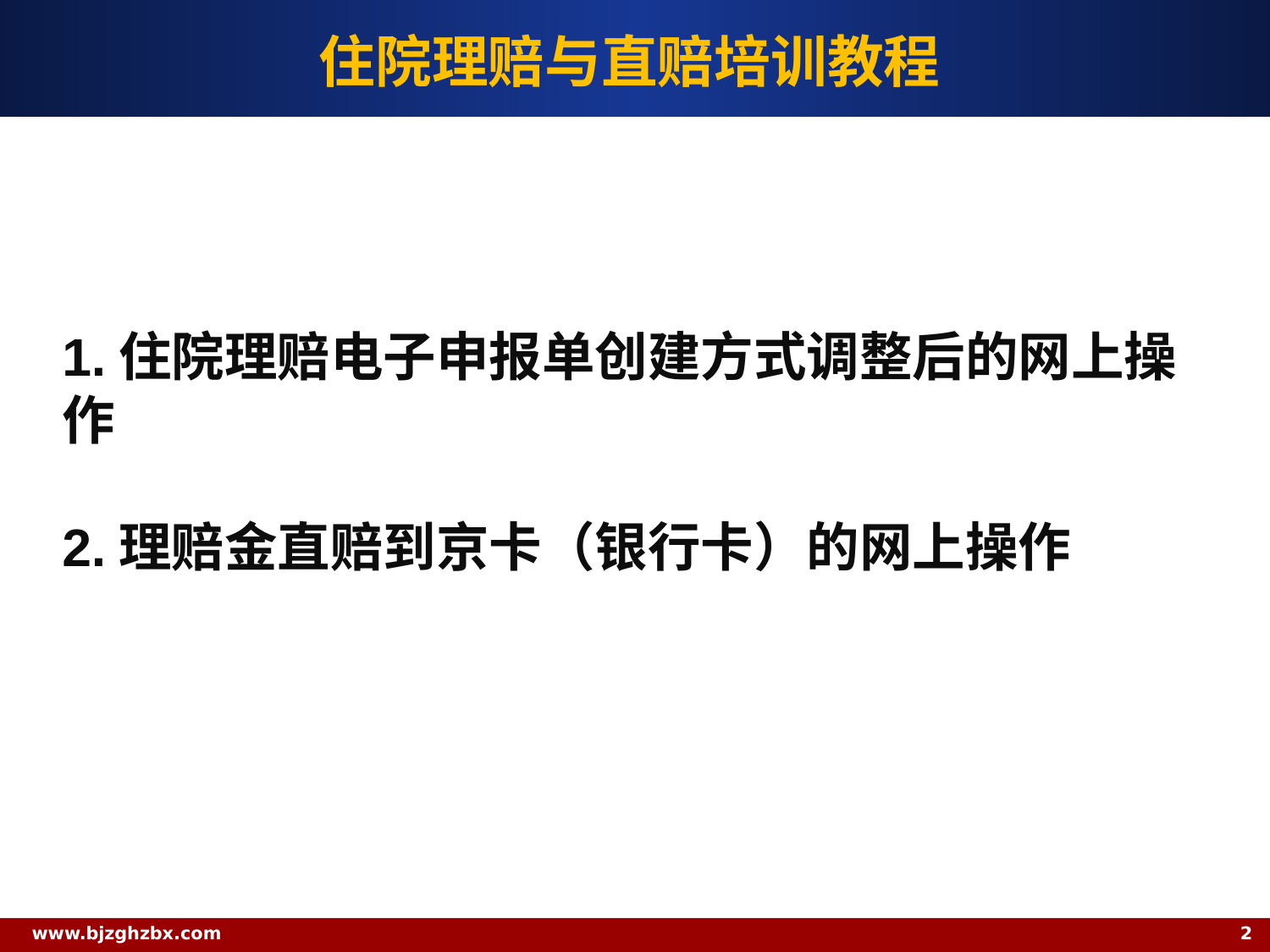

# 住院理赔与直赔培训教程

1.住院理赔电子申报单创建方式调整后的网上操作

2.理赔金直赔到京卡（银行卡）的网上操作
www.bjzghzbx.com                                                                                                                                                                      2